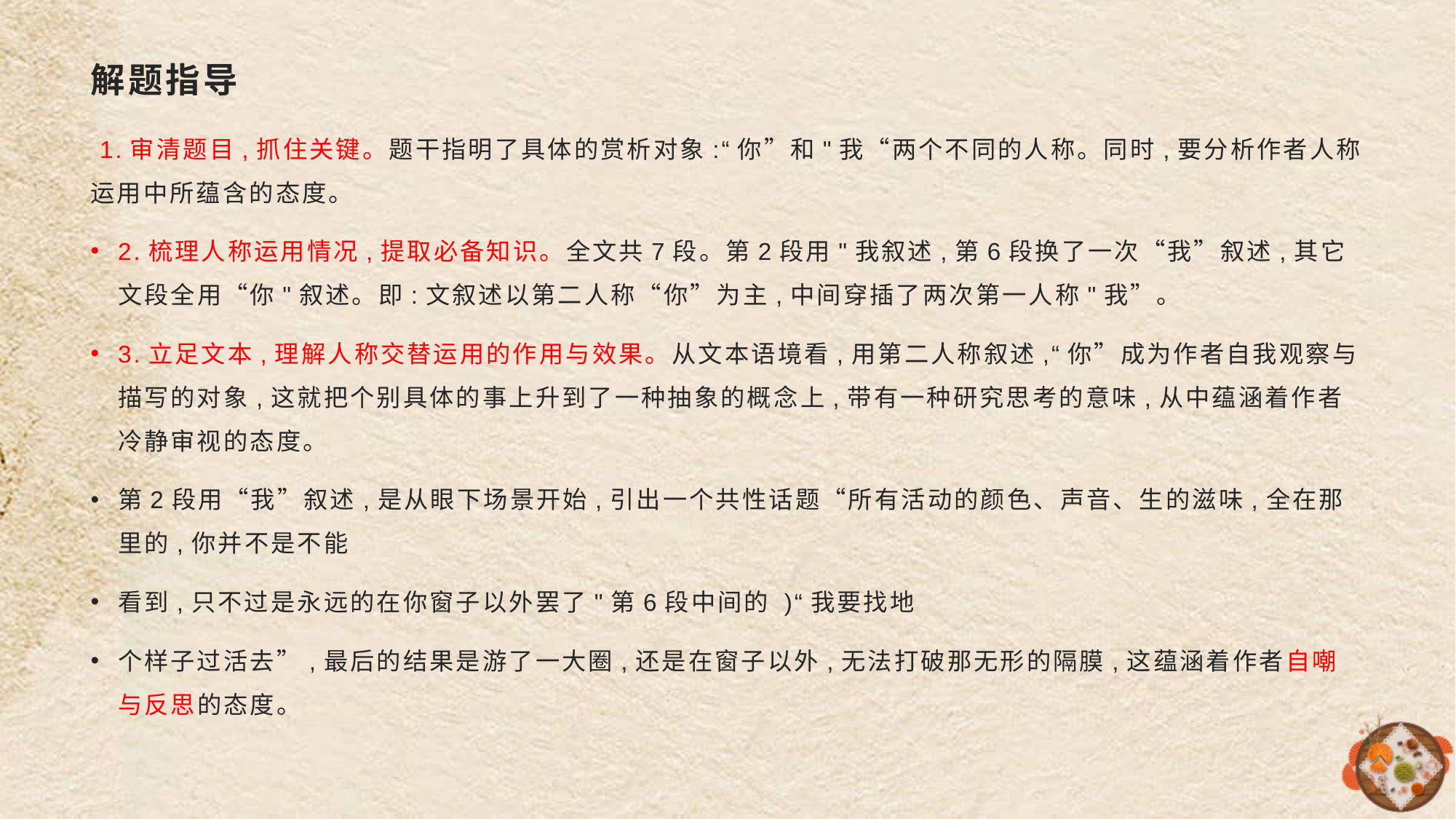

# 解题指导
 1.审清题目,抓住关键。题干指明了具体的赏析对象:“你”和"我“两个不同的人称。同时,要分析作者人称运用中所蕴含的态度。
2.梳理人称运用情况,提取必备知识。全文共7段。第2段用"我叙述,第6段换了一次“我”叙述,其它文段全用“你"叙述。即:文叙述以第二人称“你”为主,中间穿插了两次第一人称"我”。
3.立足文本,理解人称交替运用的作用与效果。从文本语境看,用第二人称叙述,“你”成为作者自我观察与描写的对象,这就把个别具体的事上升到了一种抽象的概念上,带有一种研究思考的意味,从中蕴涵着作者冷静审视的态度。
第2段用“我”叙述,是从眼下场景开始,引出一个共性话题“所有活动的颜色、声音、生的滋味,全在那里的,你并不是不能
看到,只不过是永远的在你窗子以外罢了"第6段中间的 )“我要找地
个样子过活去”,最后的结果是游了一大圈,还是在窗子以外,无法打破那无形的隔膜,这蕴涵着作者自嘲与反思的态度。